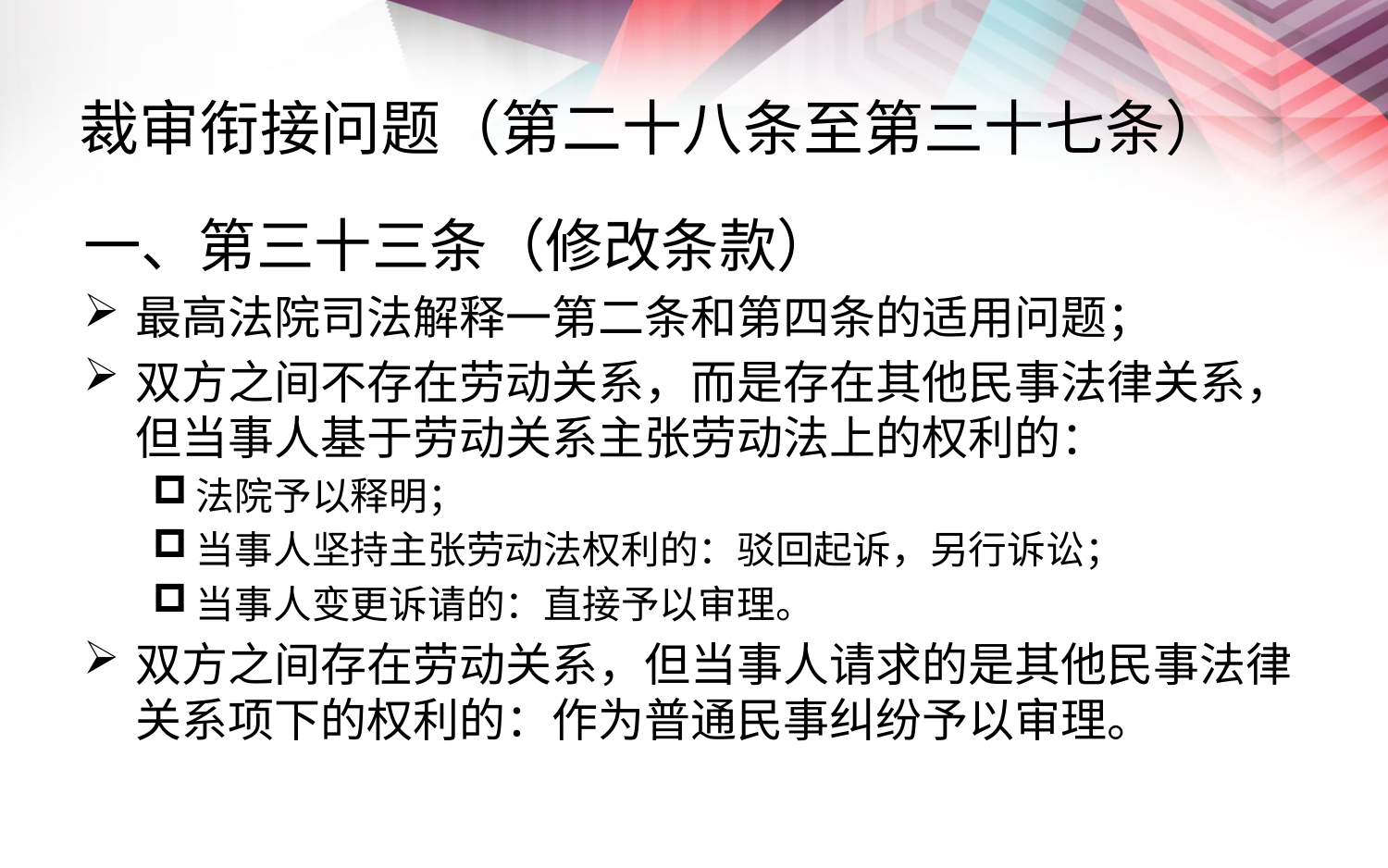

# 裁审衔接问题（第二十八条至第三十七条）
一、第三十三条（修改条款）
最高法院司法解释一第二条和第四条的适用问题；
双方之间不存在劳动关系，而是存在其他民事法律关系，但当事人基于劳动关系主张劳动法上的权利的：
法院予以释明；
当事人坚持主张劳动法权利的：驳回起诉，另行诉讼；
当事人变更诉请的：直接予以审理。
双方之间存在劳动关系，但当事人请求的是其他民事法律关系项下的权利的：作为普通民事纠纷予以审理。